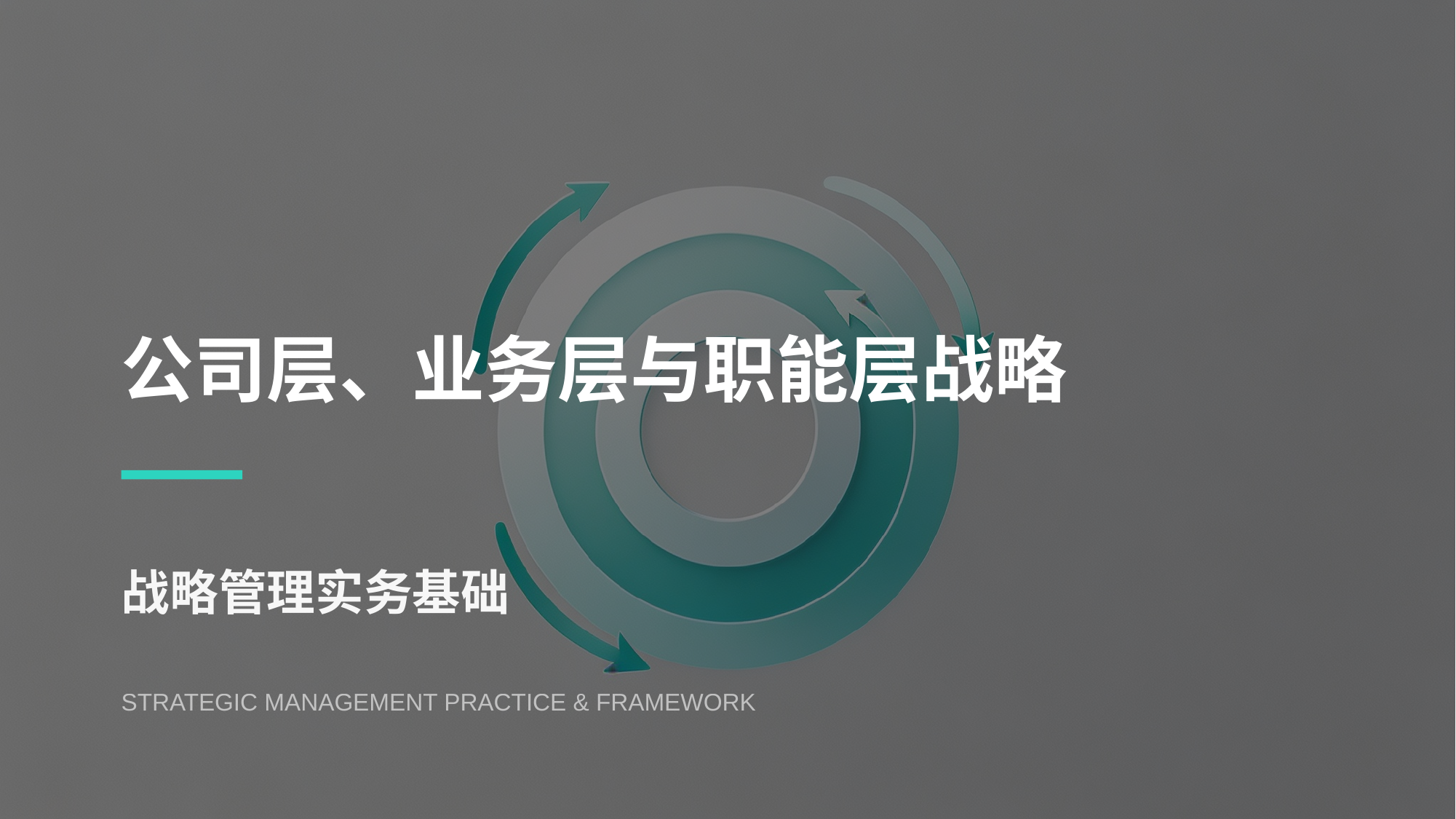

公司层、业务层与职能层战略

战略管理实务基础
STRATEGIC MANAGEMENT PRACTICE & FRAMEWORK